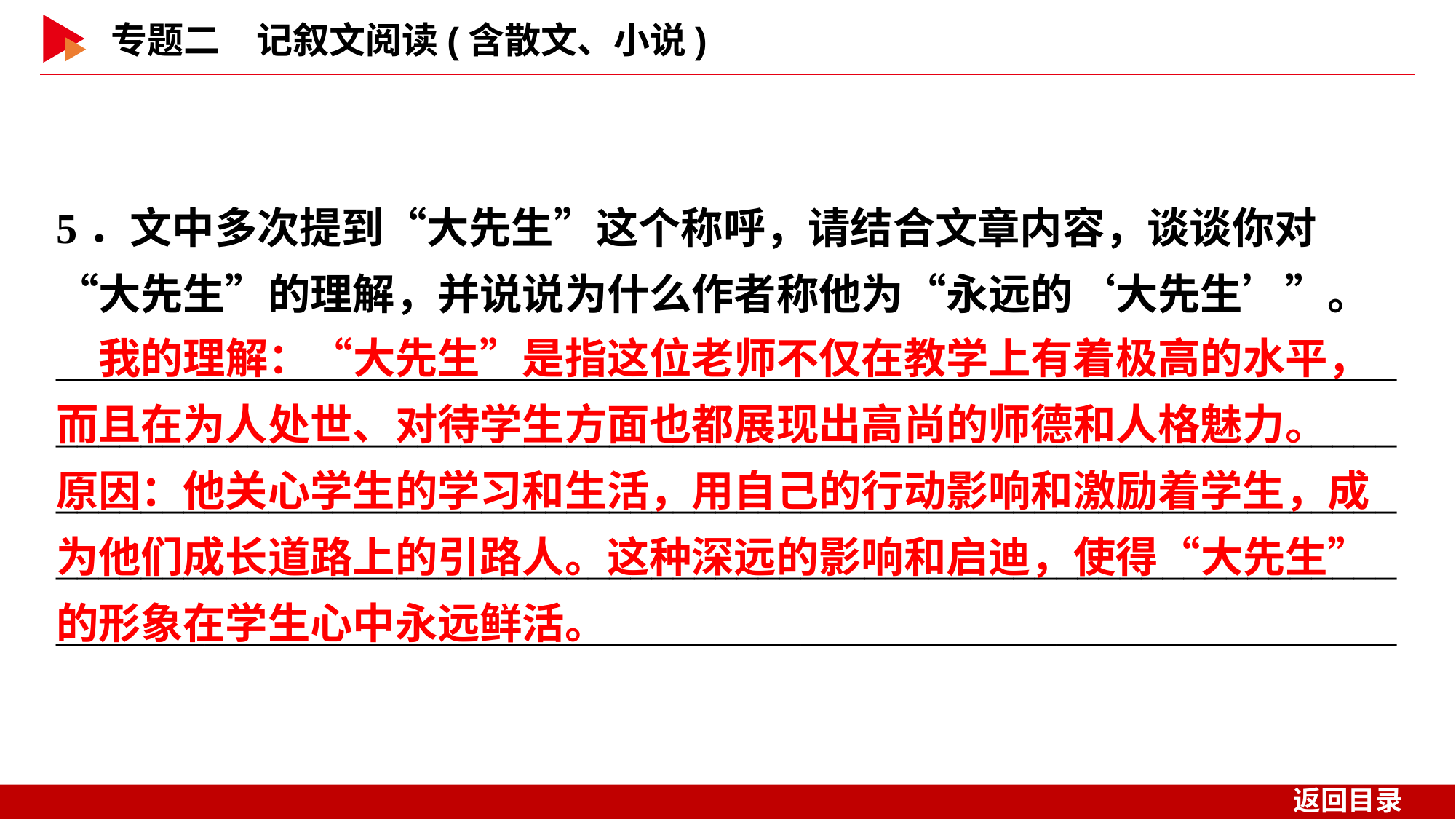

5．文中多次提到“大先生”这个称呼，请结合文章内容，谈谈你对“大先生”的理解，并说说为什么作者称他为“永远的‘大先生’”。___________________________________________________________________________________________________________________________________________________________________________________________________________________________________________________________________________________________________________________________
　我的理解：“大先生”是指这位老师不仅在教学上有着极高的水平，而且在为人处世、对待学生方面也都展现出高尚的师德和人格魅力。　原因：他关心学生的学习和生活，用自己的行动影响和激励着学生，成为他们成长道路上的引路人。这种深远的影响和启迪，使得“大先生”的形象在学生心中永远鲜活。